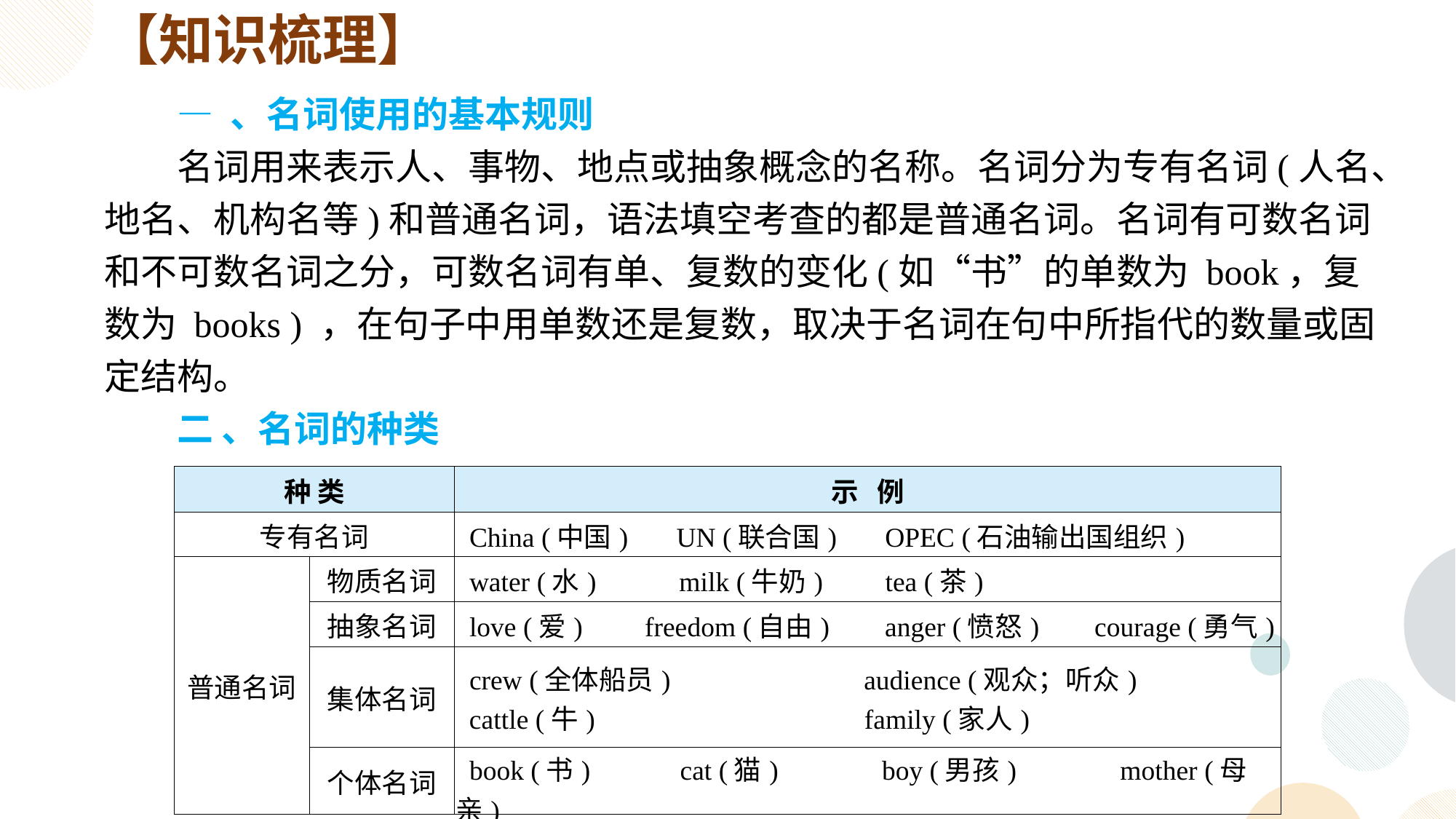

【知识梳理】

— 、名词使用的基本规则
名词用来表示人、事物、地点或抽象概念的名称。名词分为专有名词(人名、地名、机构名等)和普通名词，语法填空考查的都是普通名词。名词有可数名词和不可数名词之分，可数名词有单、复数的变化(如“书”的单数为 book，复数为 books ) ，在句子中用单数还是复数，取决于名词在句中所指代的数量或固定结构。
二 、名词的种类
| 种 类 |  | 示 例 |
| --- | --- | --- |
| 专有名词 |  | China (中国) UN (联合国) OPEC (石油输出国组织) |
| 普通名词 | 物质名词 | water (水) milk (牛奶) tea (茶) |
|  | 抽象名词 | love (爱) freedom (自由) anger (愤怒) courage (勇气) |
|  | 集体名词 | crew (全体船员) audience (观众；听众) cattle (牛) family (家人) |
|  | 个体名词 | book (书) cat (猫) boy (男孩) mother (母亲) |